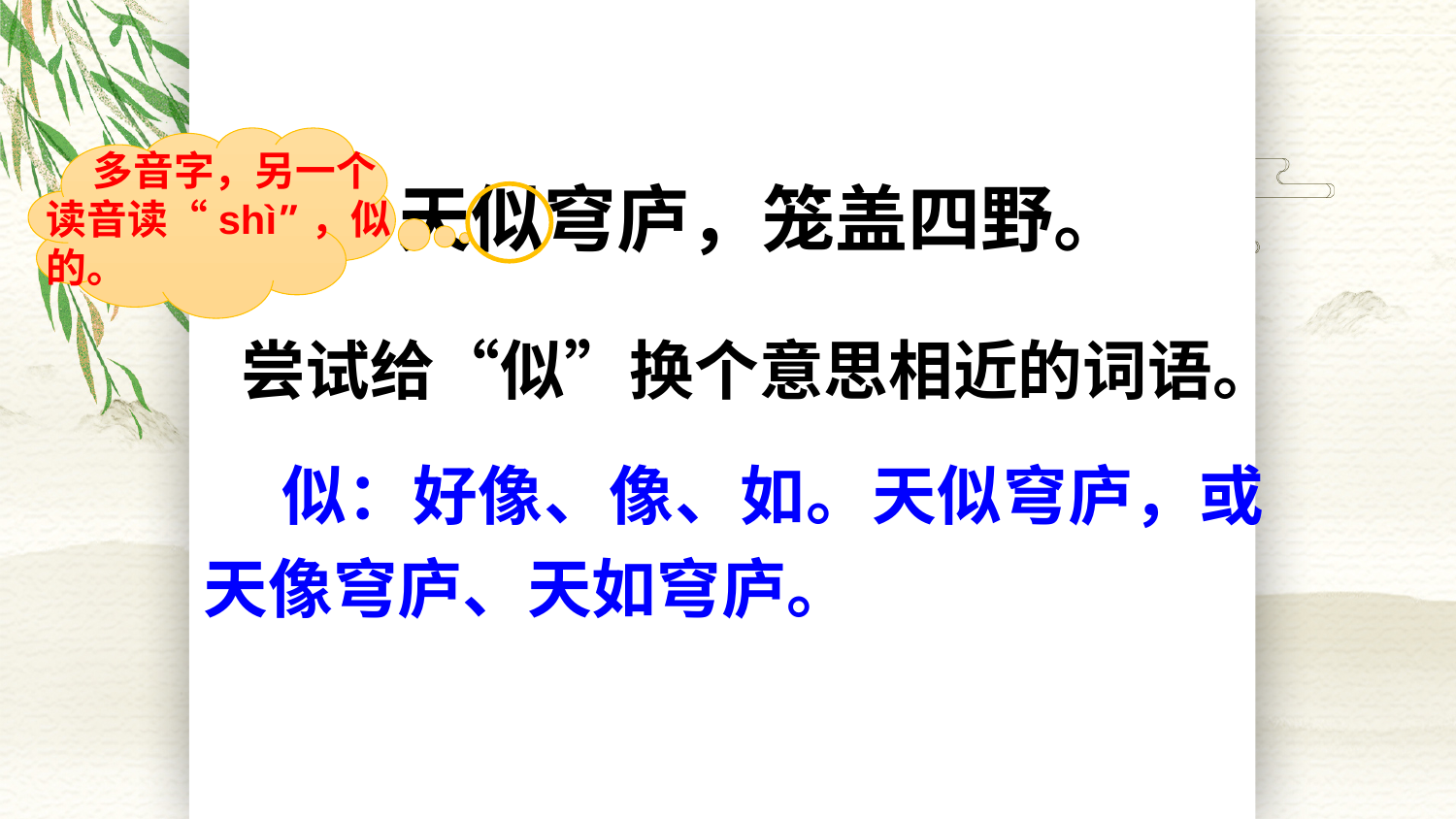

多音字，另一个读音读“shì”，似的。
天似穹庐，笼盖四野。

尝试给“似”换个意思相近的词语。
    似：好像、像、如。天似穹庐，或天像穹庐、天如穹庐。